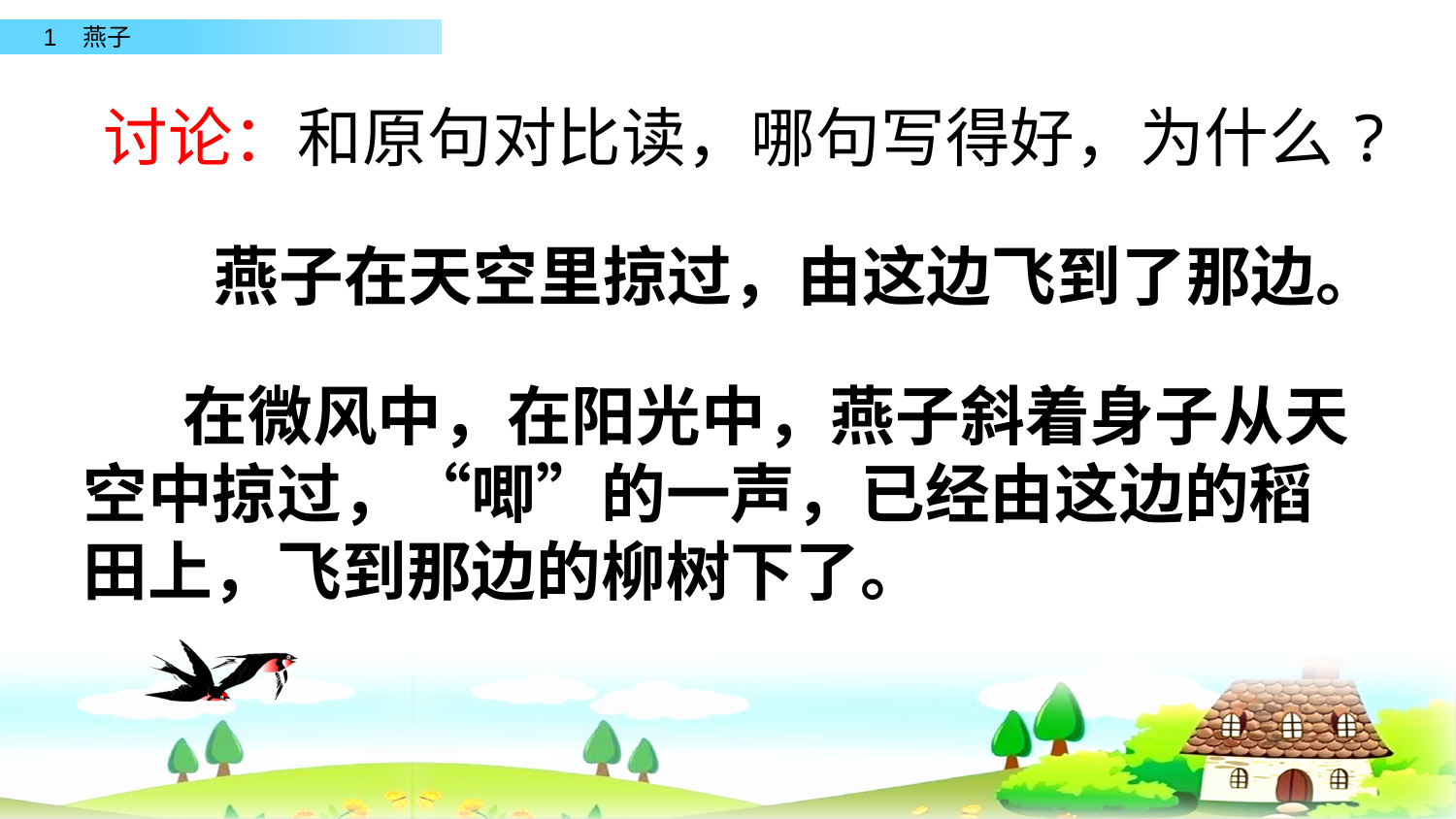

讨论：和原句对比读，哪句写得好，为什么?
燕子在天空里掠过，由这边飞到了那边。
   在微风中，在阳光中，燕子斜着身子从天空中掠过，“唧”的一声，已经由这边的稻田上，飞到那边的柳树下了。